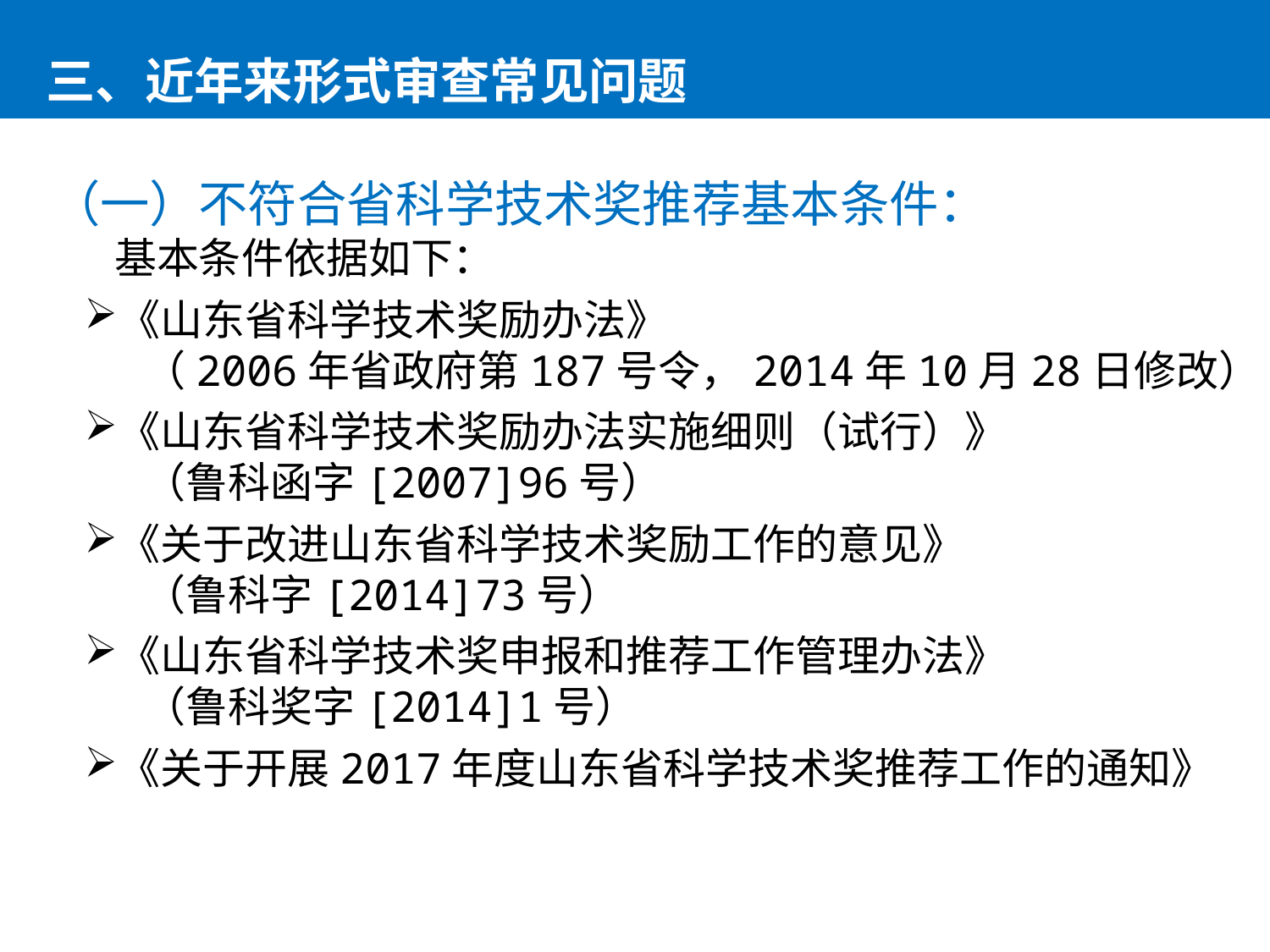

三、近年来形式审查常见问题
（一）不符合省科学技术奖推荐基本条件：
基本条件依据如下：
《山东省科学技术奖励办法》
  （2006年省政府第187号令，2014年10月28日修改）
《山东省科学技术奖励办法实施细则（试行）》
  （鲁科函字[2007]96号）
《关于改进山东省科学技术奖励工作的意见》
  （鲁科字[2014]73号）
《山东省科学技术奖申报和推荐工作管理办法》
  （鲁科奖字[2014]1号）
《关于开展2017年度山东省科学技术奖推荐工作的通知》